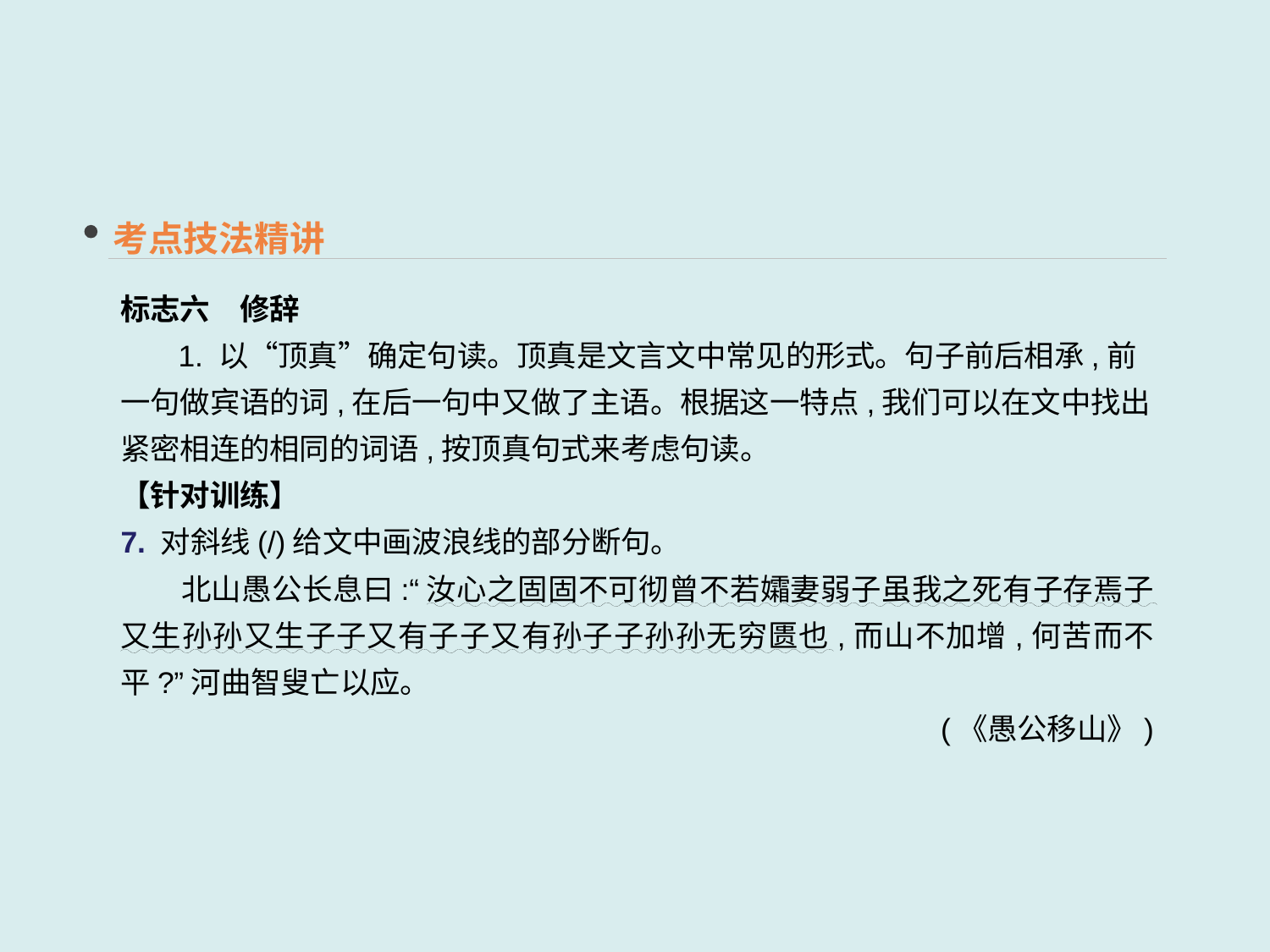

考点技法精讲

标志六　修辞
       1. 以“顶真”确定句读。顶真是文言文中常见的形式。句子前后相承,前一句做宾语的词,在后一句中又做了主语。根据这一特点,我们可以在文中找出紧密相连的相同的词语,按顶真句式来考虑句读。
【针对训练】
7. 对斜线(/)给文中画波浪线的部分断句。
　　北山愚公长息曰:“汝心之固固不可彻曾不若孀妻弱子虽我之死有子存焉子又生孙孙又生子子又有子子又有孙子子孙孙无穷匮也,而山不加增,何苦而不平?”河曲智叟亡以应。
 (《愚公移山》)